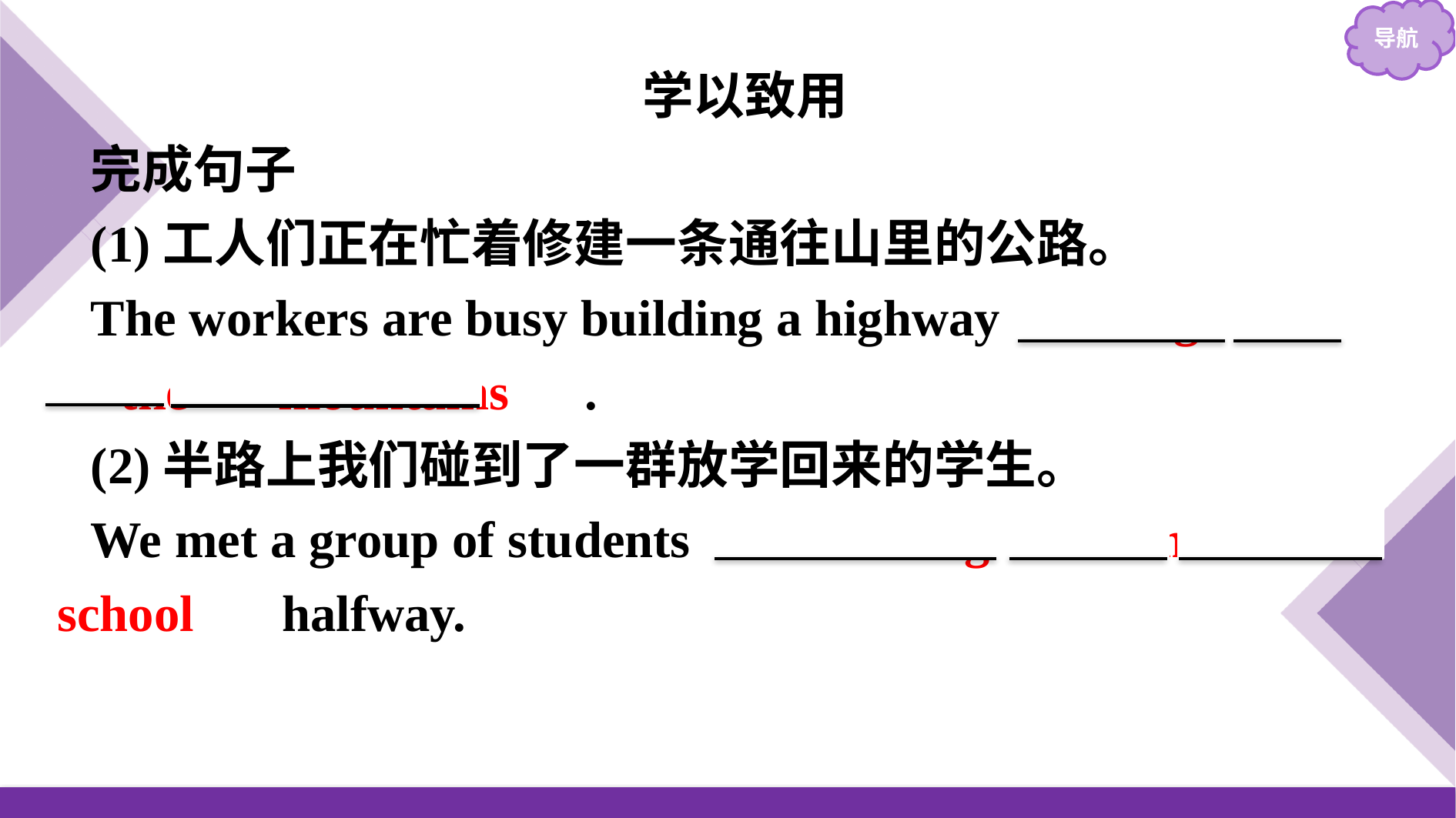

学以致用
完成句子
(1)工人们正在忙着修建一条通往山里的公路。
The workers are busy building a highway   leading　 to　 　the　 mountains　.
(2)半路上我们碰到了一群放学回来的学生。
We met a group of students 　returning　 from　 school　 halfway.